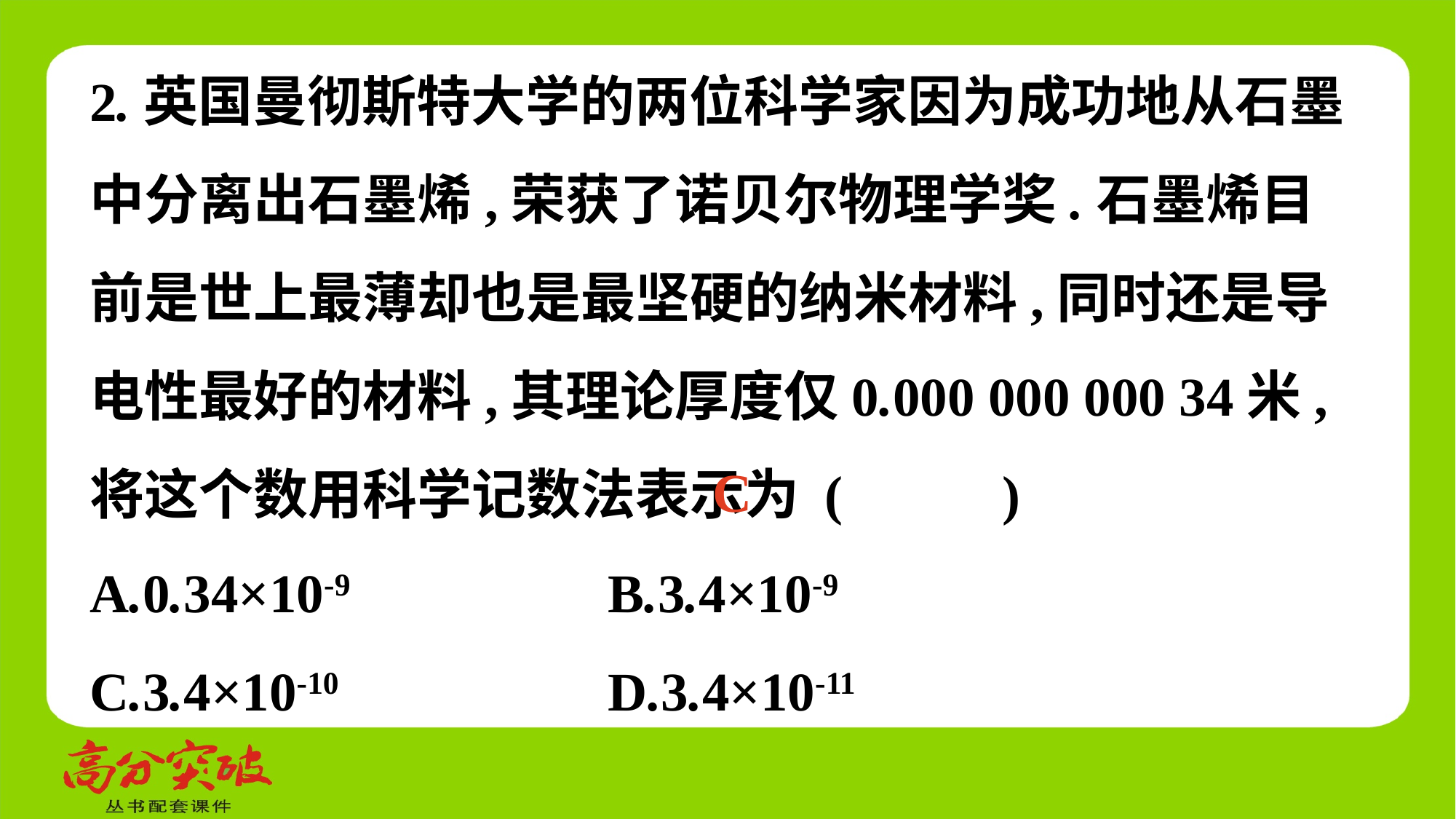

2.英国曼彻斯特大学的两位科学家因为成功地从石墨中分离出石墨烯,荣获了诺贝尔物理学奖.石墨烯目前是世上最薄却也是最坚硬的纳米材料,同时还是导电性最好的材料,其理论厚度仅0.000 000 000 34米,将这个数用科学记数法表示为 (　  　)
A.0.34×10-9	              B.3.4×10-9
C.3.4×10-10	              D.3.4×10-11
C